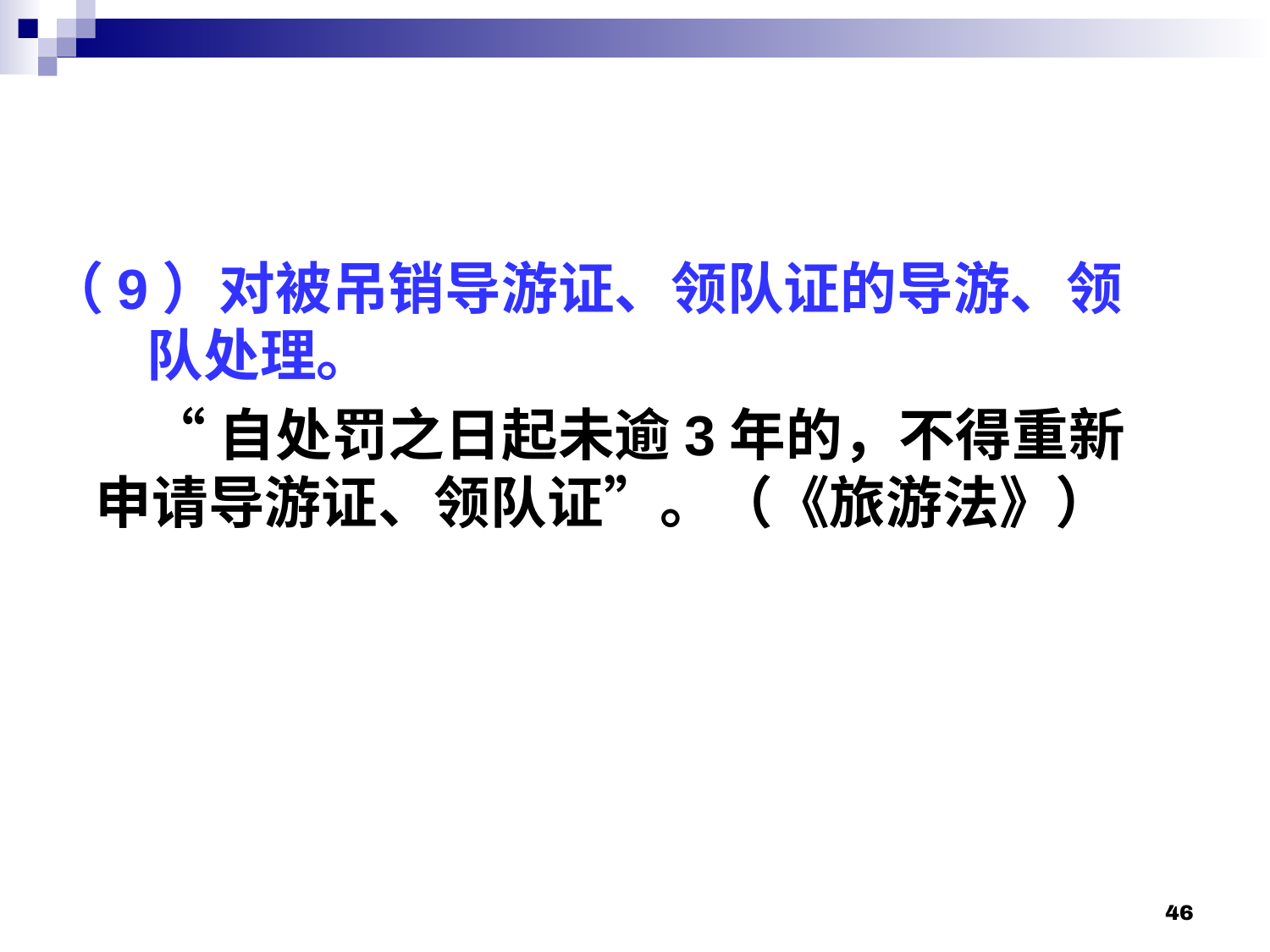

# （9）对被吊销导游证、领队证的导游、领        队处理。
        “自处罚之日起未逾3年的，不得重新申请导游证、领队证”。（《旅游法》）
46